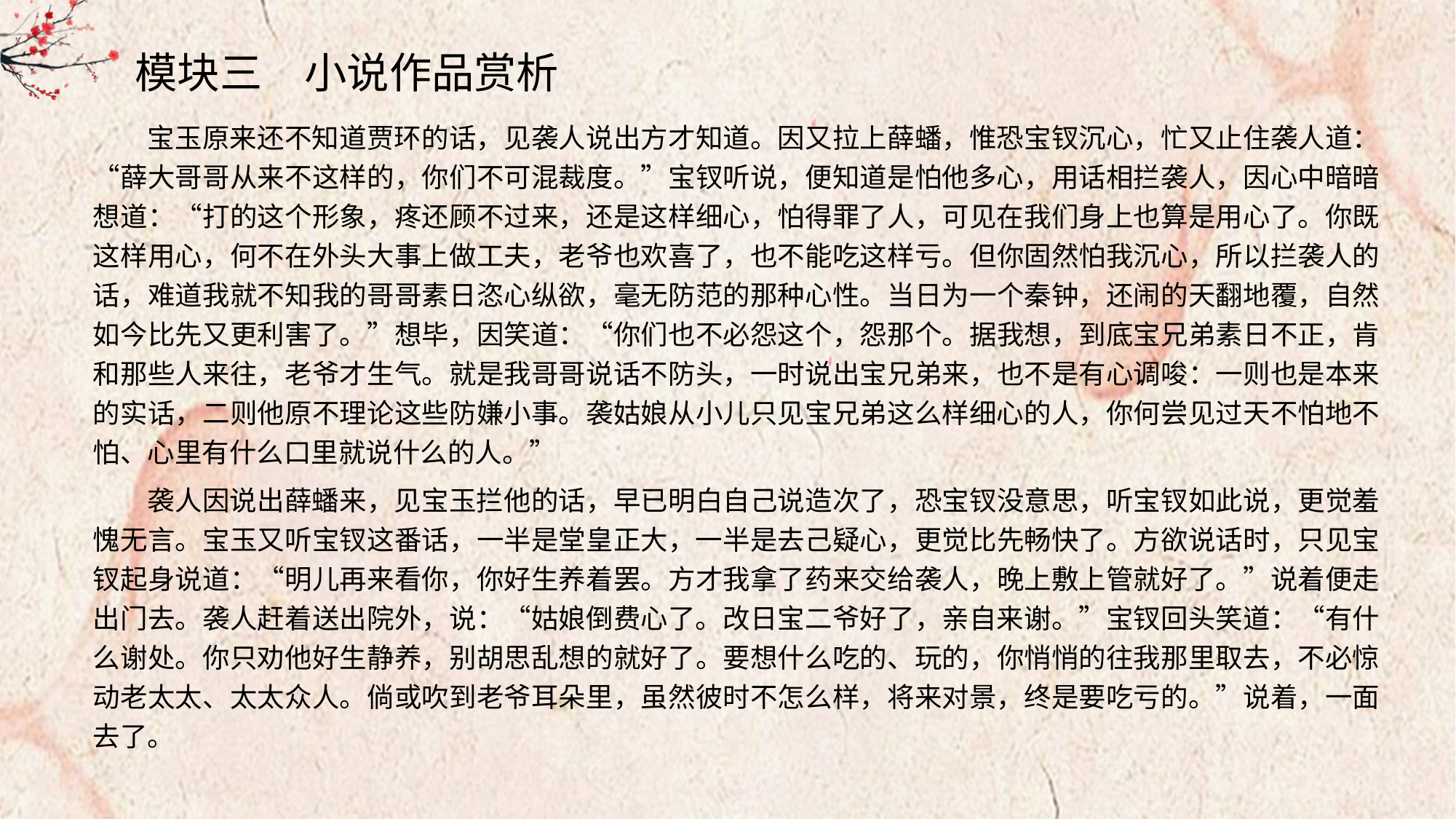

模块三　小说作品赏析
宝玉原来还不知道贾环的话，见袭人说出方才知道。因又拉上薛蟠，惟恐宝钗沉心，忙又止住袭人道：“薛大哥哥从来不这样的，你们不可混裁度。”宝钗听说，便知道是怕他多心，用话相拦袭人，因心中暗暗想道：“打的这个形象，疼还顾不过来，还是这样细心，怕得罪了人，可见在我们身上也算是用心了。你既这样用心，何不在外头大事上做工夫，老爷也欢喜了，也不能吃这样亏。但你固然怕我沉心，所以拦袭人的话，难道我就不知我的哥哥素日恣心纵欲，毫无防范的那种心性。当日为一个秦钟，还闹的天翻地覆，自然如今比先又更利害了。”想毕，因笑道：“你们也不必怨这个，怨那个。据我想，到底宝兄弟素日不正，肯和那些人来往，老爷才生气。就是我哥哥说话不防头，一时说出宝兄弟来，也不是有心调唆：一则也是本来的实话，二则他原不理论这些防嫌小事。袭姑娘从小儿只见宝兄弟这么样细心的人，你何尝见过天不怕地不怕、心里有什么口里就说什么的人。”
袭人因说出薛蟠来，见宝玉拦他的话，早已明白自己说造次了，恐宝钗没意思，听宝钗如此说，更觉羞愧无言。宝玉又听宝钗这番话，一半是堂皇正大，一半是去己疑心，更觉比先畅快了。方欲说话时，只见宝钗起身说道：“明儿再来看你，你好生养着罢。方才我拿了药来交给袭人，晚上敷上管就好了。”说着便走出门去。袭人赶着送出院外，说：“姑娘倒费心了。改日宝二爷好了，亲自来谢。”宝钗回头笑道：“有什么谢处。你只劝他好生静养，别胡思乱想的就好了。要想什么吃的、玩的，你悄悄的往我那里取去，不必惊动老太太、太太众人。倘或吹到老爷耳朵里，虽然彼时不怎么样，将来对景，终是要吃亏的。”说着，一面去了。